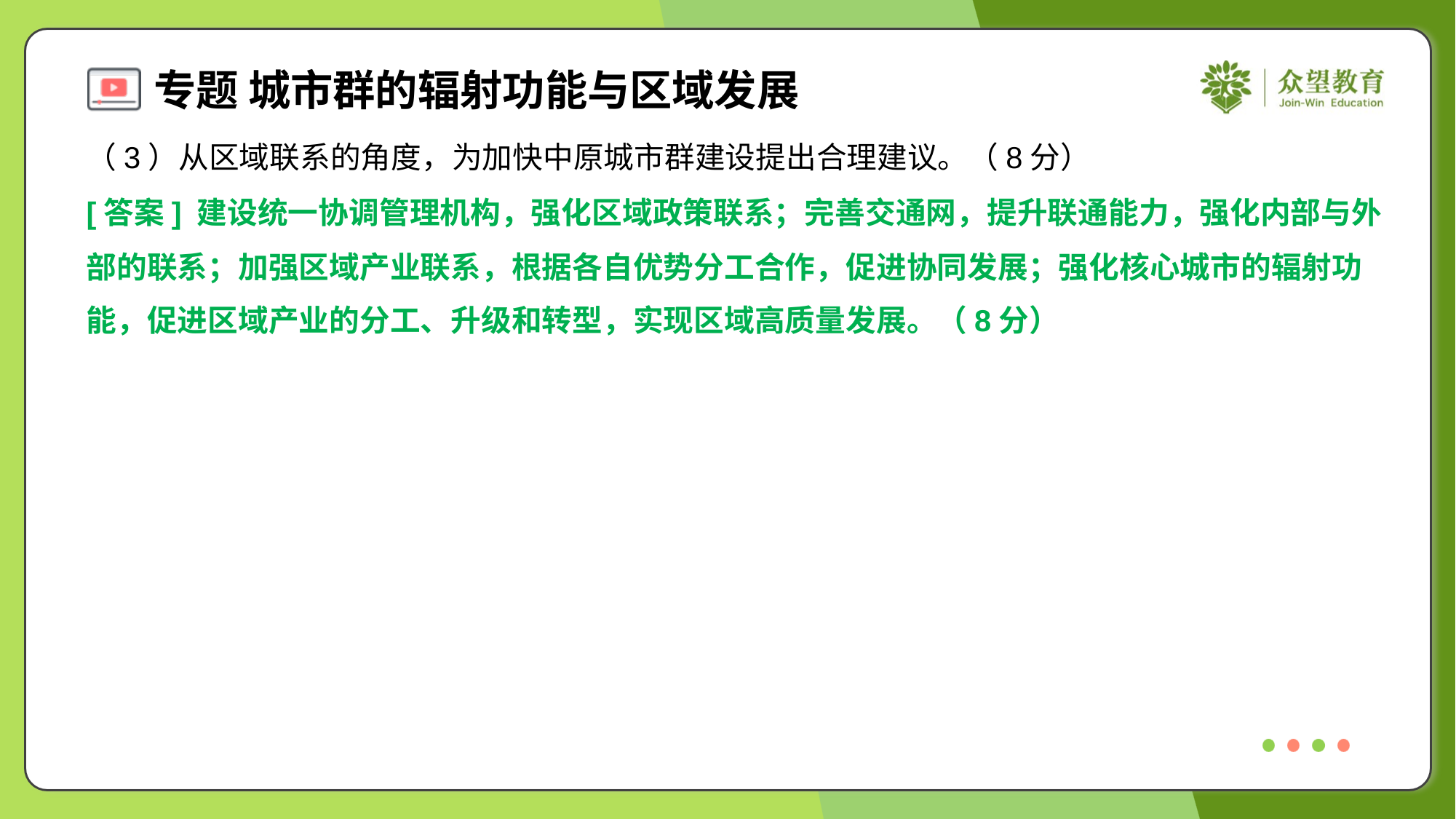

（3）从区域联系的角度，为加快中原城市群建设提出合理建议。（8分）
[答案] 建设统一协调管理机构，强化区域政策联系；完善交通网，提升联通能力，强化内部与外
部的联系；加强区域产业联系，根据各自优势分工合作，促进协同发展；强化核心城市的辐射功
能，促进区域产业的分工、升级和转型，实现区域高质量发展。（8分）